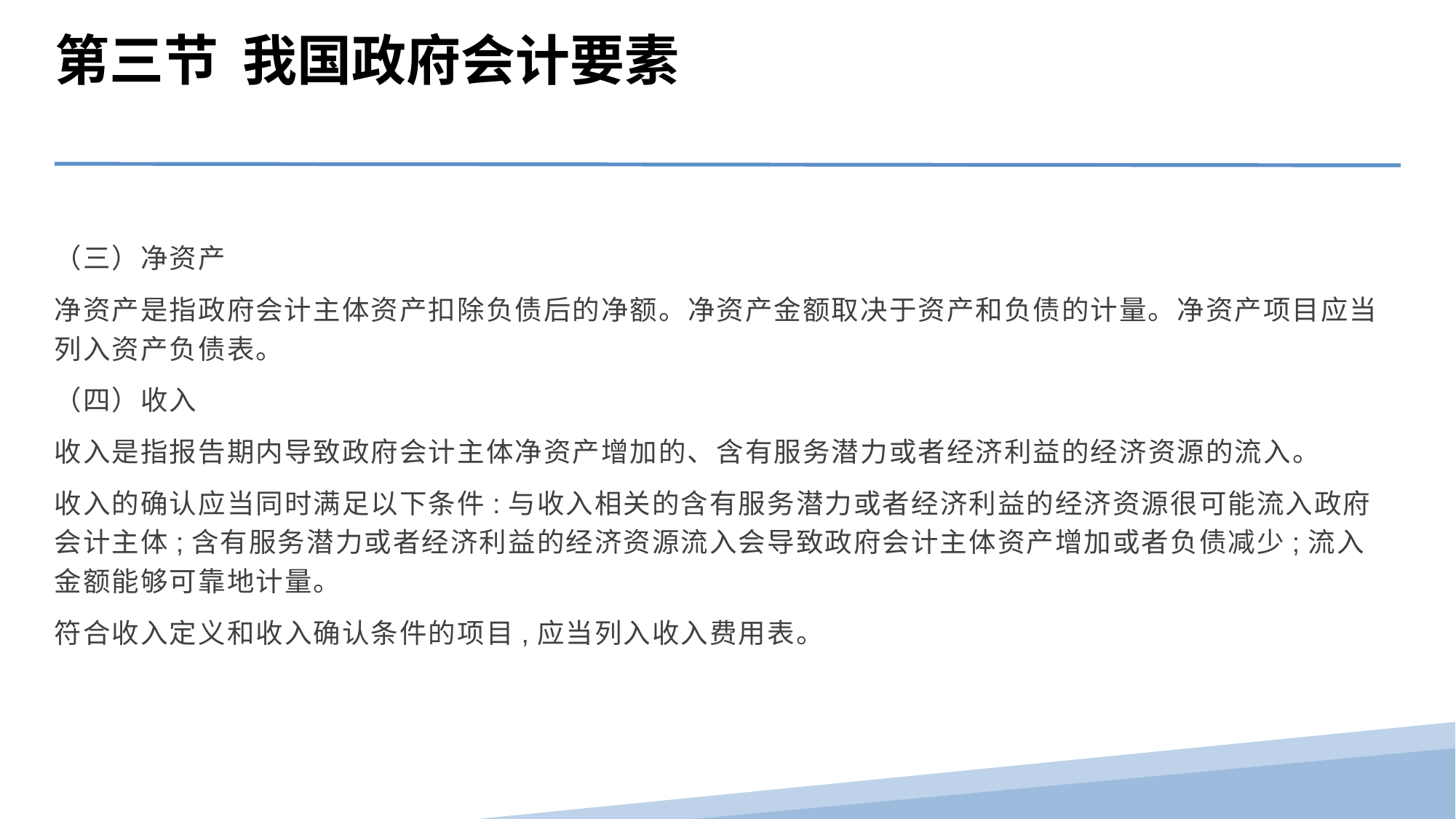

第三节  我国政府会计要素
（三）净资产
净资产是指政府会计主体资产扣除负债后的净额。净资产金额取决于资产和负债的计量。净资产项目应当列入资产负债表。
（四）收入
收入是指报告期内导致政府会计主体净资产增加的、含有服务潜力或者经济利益的经济资源的流入。
收入的确认应当同时满足以下条件:与收入相关的含有服务潜力或者经济利益的经济资源很可能流入政府会计主体;含有服务潜力或者经济利益的经济资源流入会导致政府会计主体资产增加或者负债减少;流入金额能够可靠地计量。
符合收入定义和收入确认条件的项目,应当列入收入费用表。